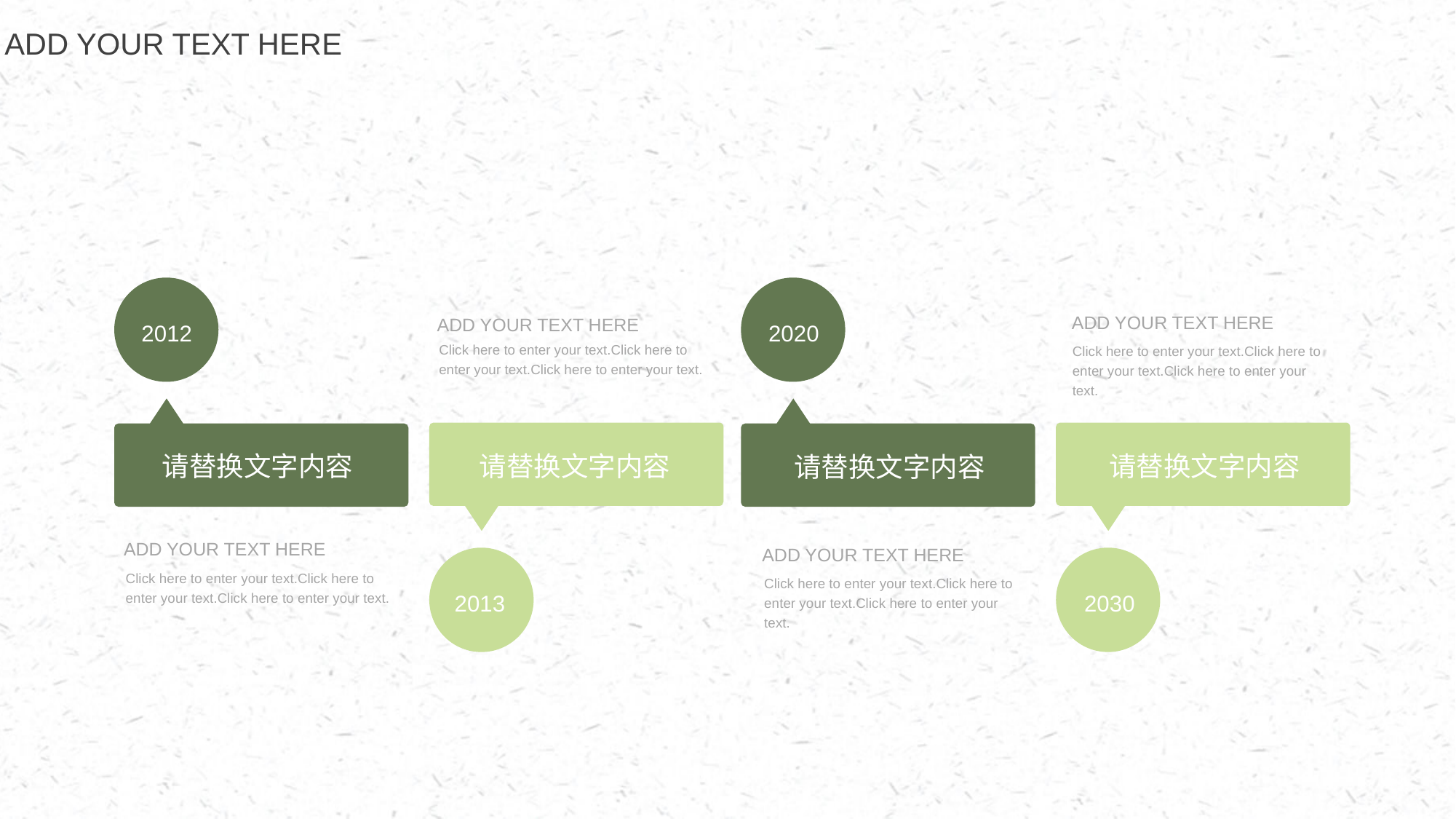

ADD YOUR TEXT HERE

2012

2020
ADD YOUR TEXT HERE
ADD YOUR TEXT HERE
Click here to enter your text.Click here to enter your text.Click here to enter your text.
Click here to enter your text.Click here to enter your text.Click here to enter your text.

请替换文字内容
请替换文字内容
请替换文字内容
请替换文字内容
ADD YOUR TEXT HERE
ADD YOUR TEXT HERE

2013

2030
Click here to enter your text.Click here to enter your text.Click here to enter your text.
Click here to enter your text.Click here to enter your text.Click here to enter your text.